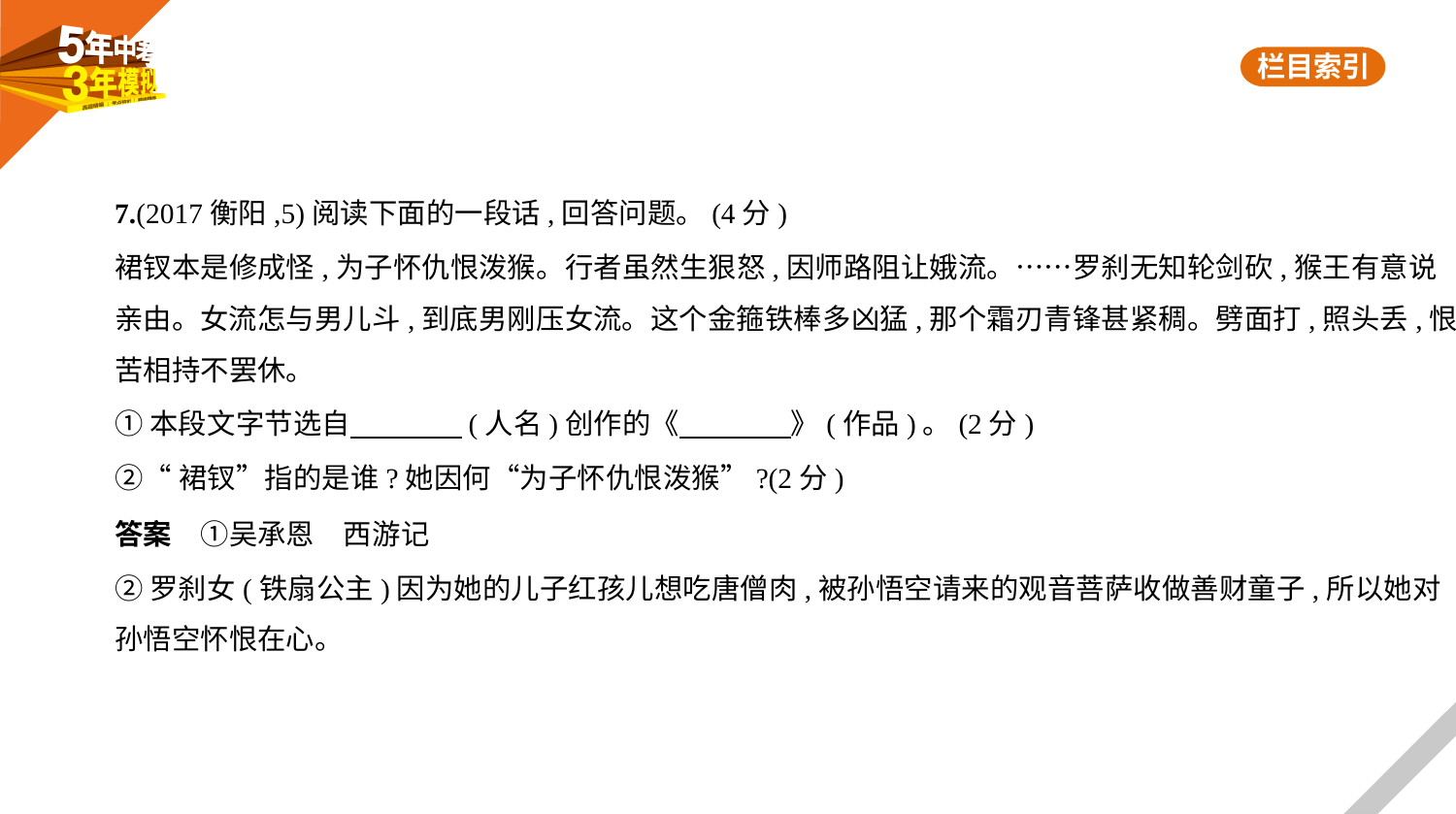

7.(2017衡阳,5)阅读下面的一段话,回答问题。(4分)
裙钗本是修成怪,为子怀仇恨泼猴。行者虽然生狠怒,因师路阻让娥流。……罗刹无知轮剑砍,猴王有意说
亲由。女流怎与男儿斗,到底男刚压女流。这个金箍铁棒多凶猛,那个霜刃青锋甚紧稠。劈面打,照头丢,恨
苦相持不罢休。
①本段文字节选自　　　    (人名)创作的《　　　    》(作品)。(2分)
②“裙钗”指的是谁?她因何“为子怀仇恨泼猴”?(2分)
答案　①吴承恩　西游记
②罗刹女(铁扇公主)因为她的儿子红孩儿想吃唐僧肉,被孙悟空请来的观音菩萨收做善财童子,所以她对
孙悟空怀恨在心。